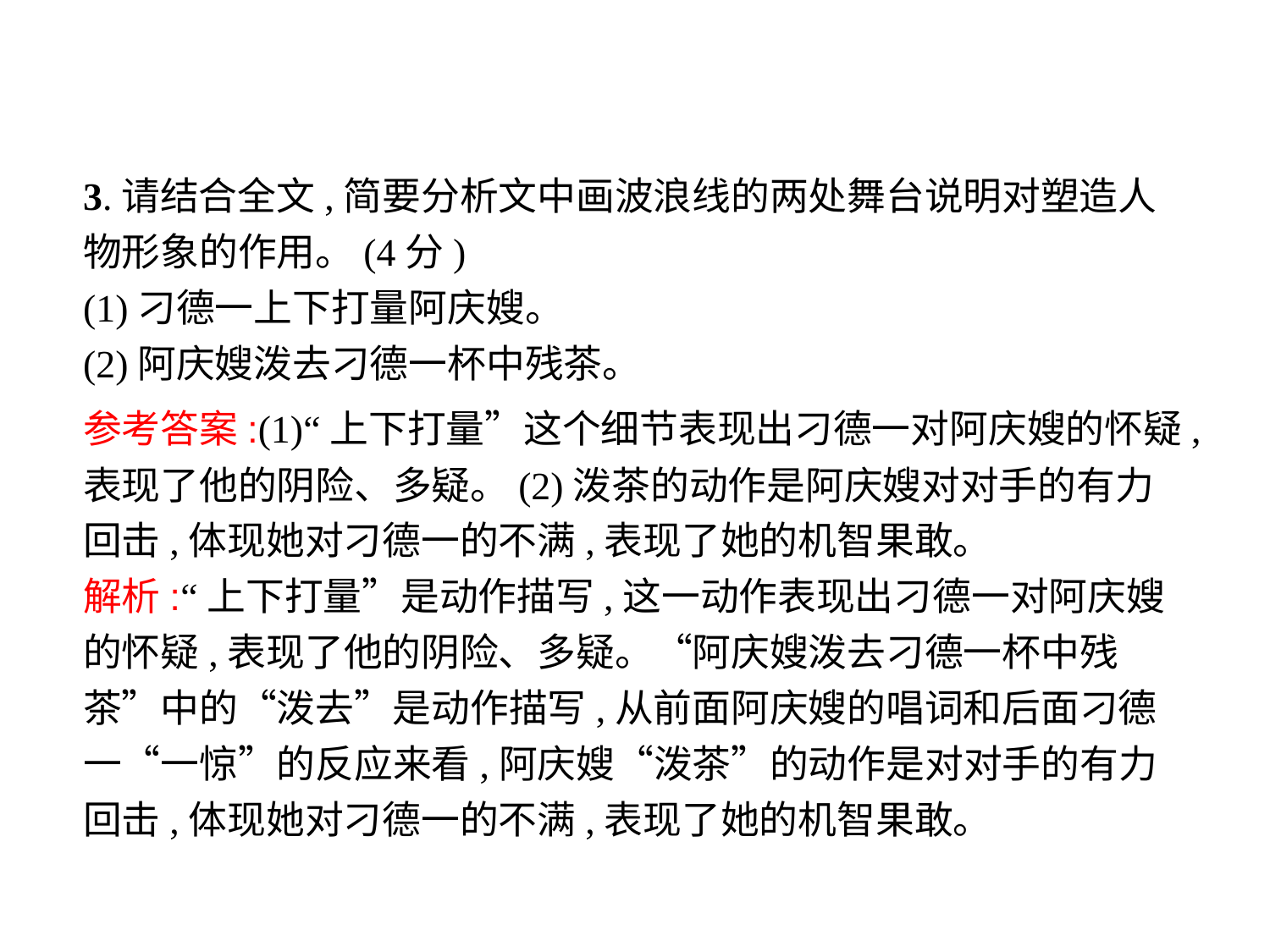

3.请结合全文,简要分析文中画波浪线的两处舞台说明对塑造人物形象的作用。(4分)
(1)刁德一上下打量阿庆嫂。
(2)阿庆嫂泼去刁德一杯中残茶。
参考答案:(1)“上下打量”这个细节表现出刁德一对阿庆嫂的怀疑,表现了他的阴险、多疑。(2)泼茶的动作是阿庆嫂对对手的有力回击,体现她对刁德一的不满,表现了她的机智果敢。
解析:“上下打量”是动作描写,这一动作表现出刁德一对阿庆嫂的怀疑,表现了他的阴险、多疑。“阿庆嫂泼去刁德一杯中残茶”中的“泼去”是动作描写,从前面阿庆嫂的唱词和后面刁德一“一惊”的反应来看,阿庆嫂“泼茶”的动作是对对手的有力回击,体现她对刁德一的不满,表现了她的机智果敢。
-21-